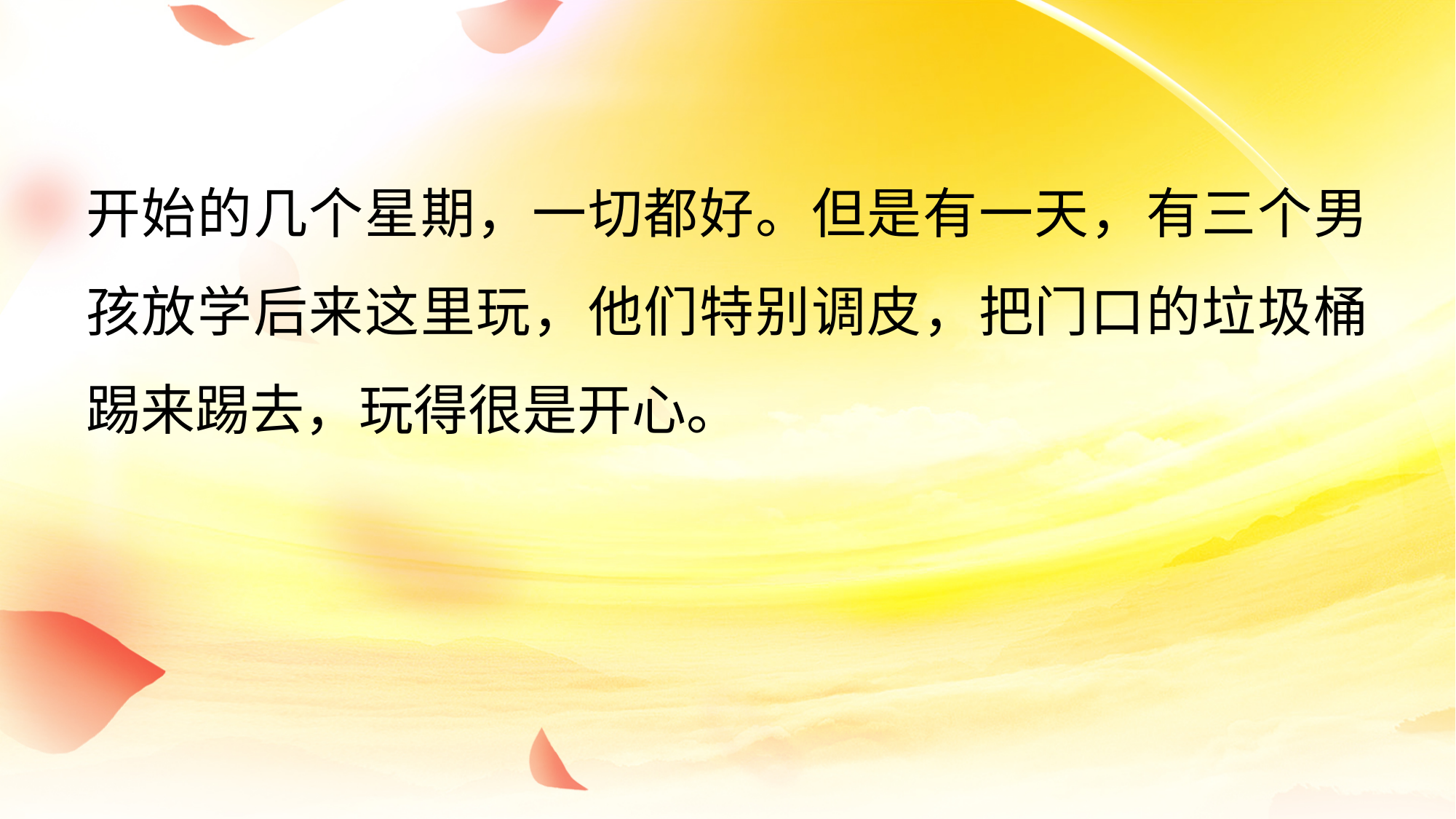

开始的几个星期，一切都好。但是有一天，有三个男孩放学后来这里玩，他们特别调皮，把门口的垃圾桶踢来踢去，玩得很是开心。